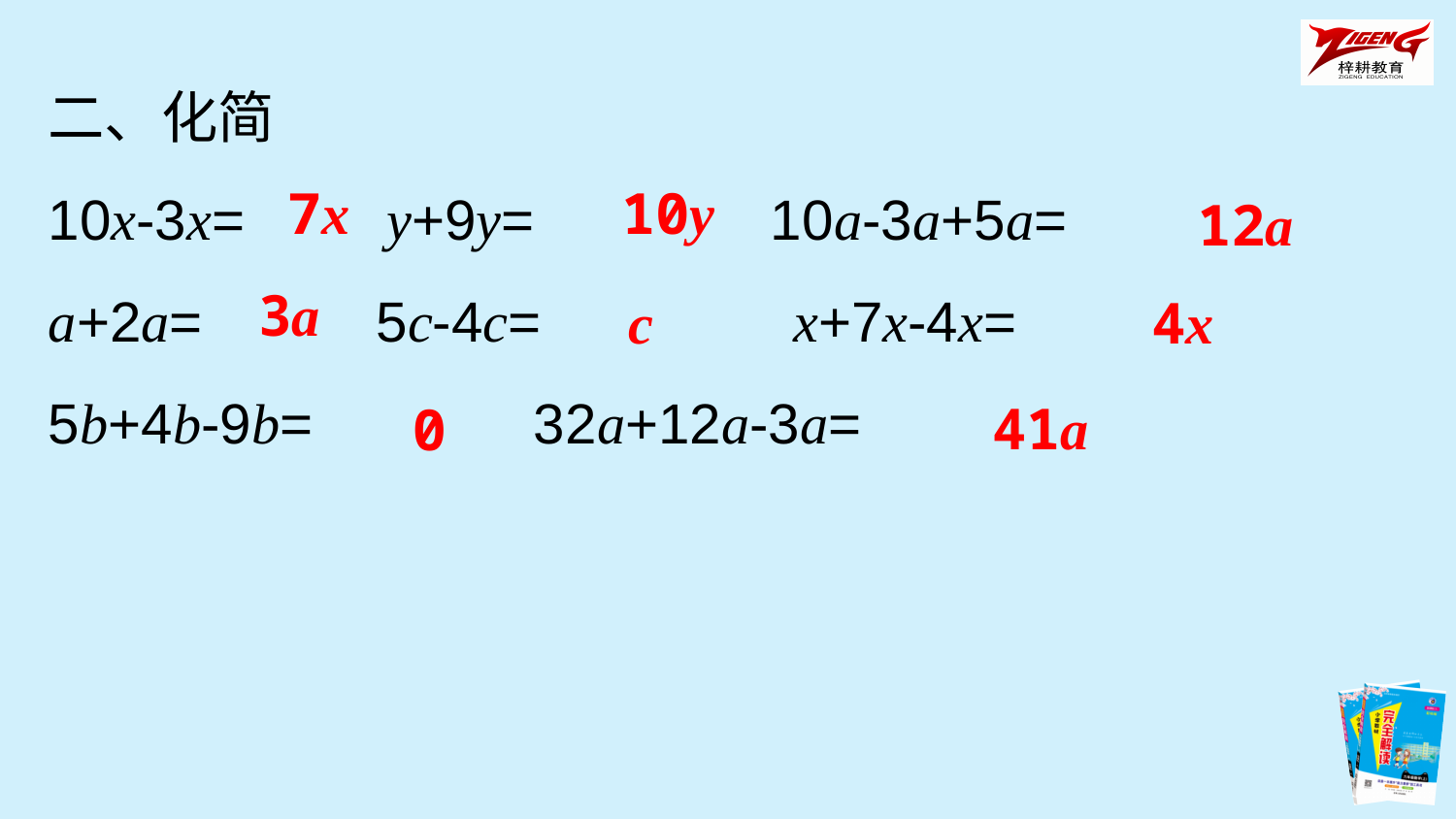

二、化简
10x-3x=         y+9y=               10a-3a+5a=
a+2a=           5c-4c=                x+7x-4x=
5b+4b-9b=              32a+12a-3a=
7x
10y
12a
3a
c
4x
41a
0